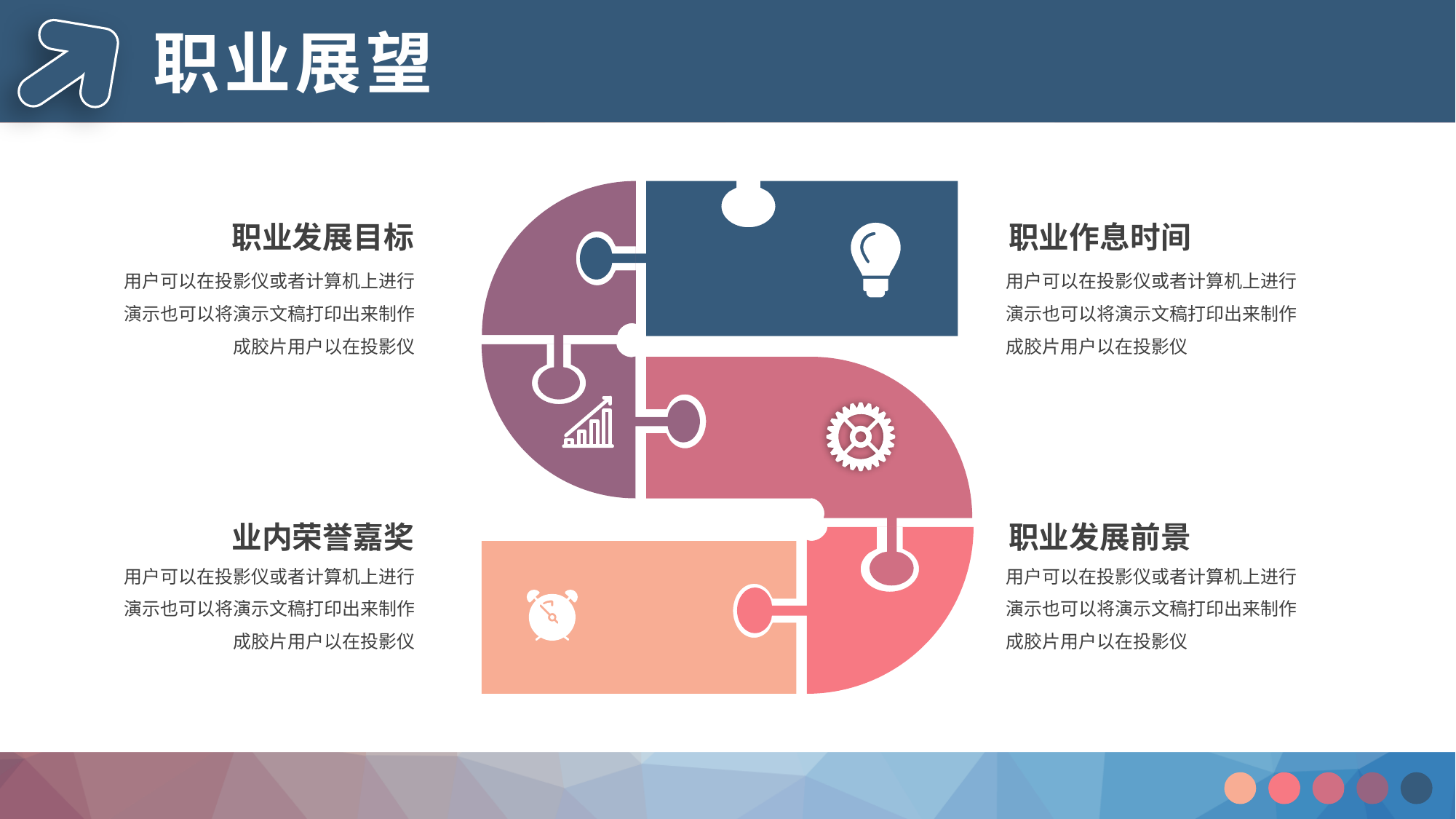

职业展望

职业发展目标
职业作息时间
用户可以在投影仪或者计算机上进行演示也可以将演示文稿打印出来制作成胶片用户以在投影仪
用户可以在投影仪或者计算机上进行演示也可以将演示文稿打印出来制作成胶片用户以在投影仪
业内荣誉嘉奖
职业发展前景
用户可以在投影仪或者计算机上进行演示也可以将演示文稿打印出来制作成胶片用户以在投影仪
用户可以在投影仪或者计算机上进行演示也可以将演示文稿打印出来制作成胶片用户以在投影仪